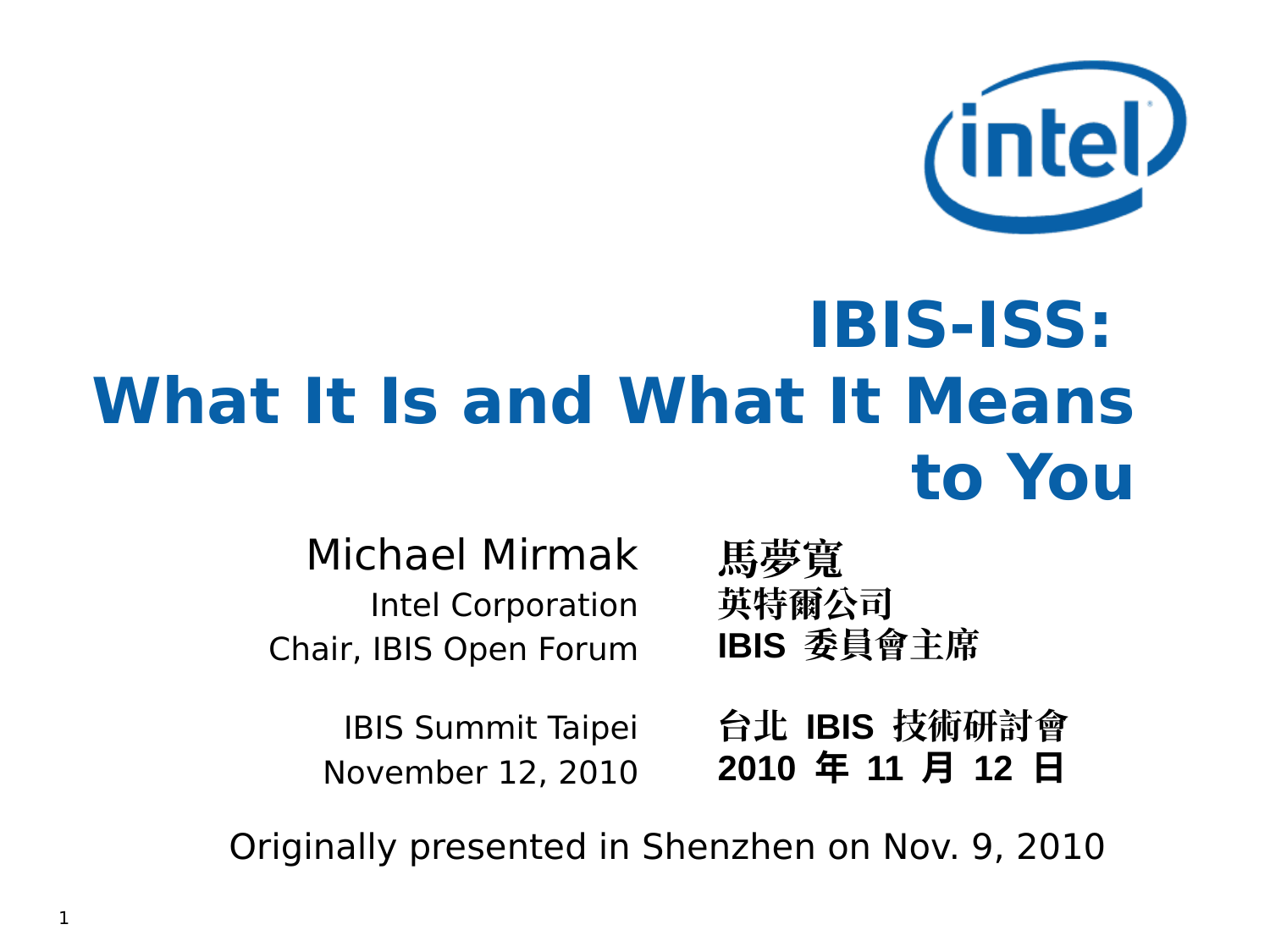

# IBIS-ISS: What It Is and What It Means to You
Michael Mirmak
Intel Corporation
Chair, IBIS Open Forum

IBIS Summit Taipei
November 12, 2010
馬夢寬
英特爾公司
IBIS 委員會主席

台北 IBIS 技術研討會
2010 年 11 月 12 日

Originally presented in Shenzhen on Nov. 9, 2010